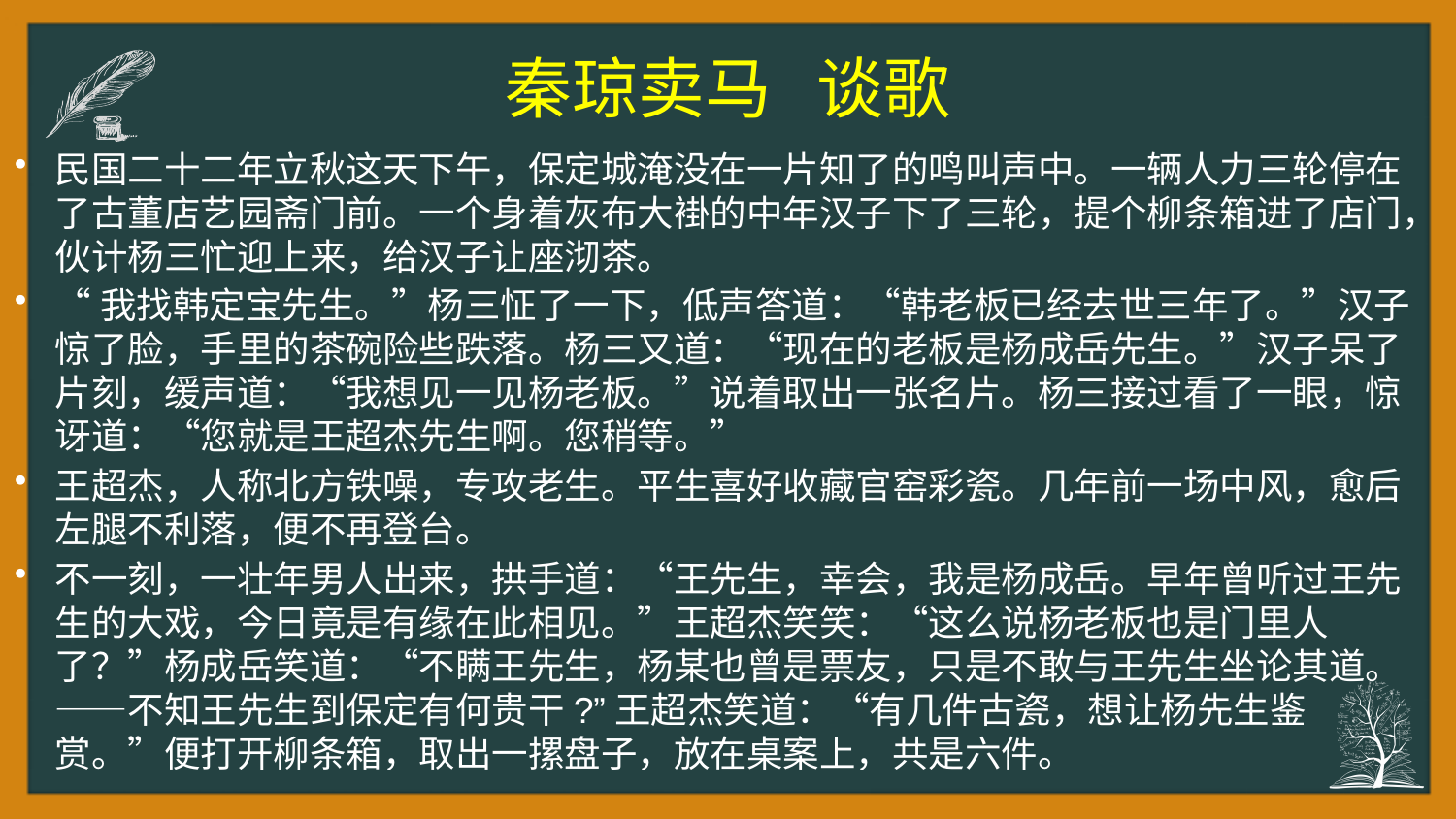

# 秦琼卖马   谈歌
民国二十二年立秋这天下午，保定城淹没在一片知了的鸣叫声中。一辆人力三轮停在了古董店艺园斋门前。一个身着灰布大褂的中年汉子下了三轮，提个柳条箱进了店门，伙计杨三忙迎上来，给汉子让座沏茶。
“我找韩定宝先生。”杨三怔了一下，低声答道：“韩老板已经去世三年了。”汉子惊了脸，手里的茶碗险些跌落。杨三又道：“现在的老板是杨成岳先生。”汉子呆了片刻，缓声道：“我想见一见杨老板。”说着取出一张名片。杨三接过看了一眼，惊讶道：“您就是王超杰先生啊。您稍等。”
王超杰，人称北方铁噪，专攻老生。平生喜好收藏官窑彩瓷。几年前一场中风，愈后左腿不利落，便不再登台。
不一刻，一壮年男人出来，拱手道：“王先生，幸会，我是杨成岳。早年曾听过王先生的大戏，今日竟是有缘在此相见。”王超杰笑笑：“这么说杨老板也是门里人了？”杨成岳笑道：“不瞒王先生，杨某也曾是票友，只是不敢与王先生坐论其道。——不知王先生到保定有何贵干?”王超杰笑道：“有几件古瓷，想让杨先生鉴赏。”便打开柳条箱，取出一摞盘子，放在桌案上，共是六件。